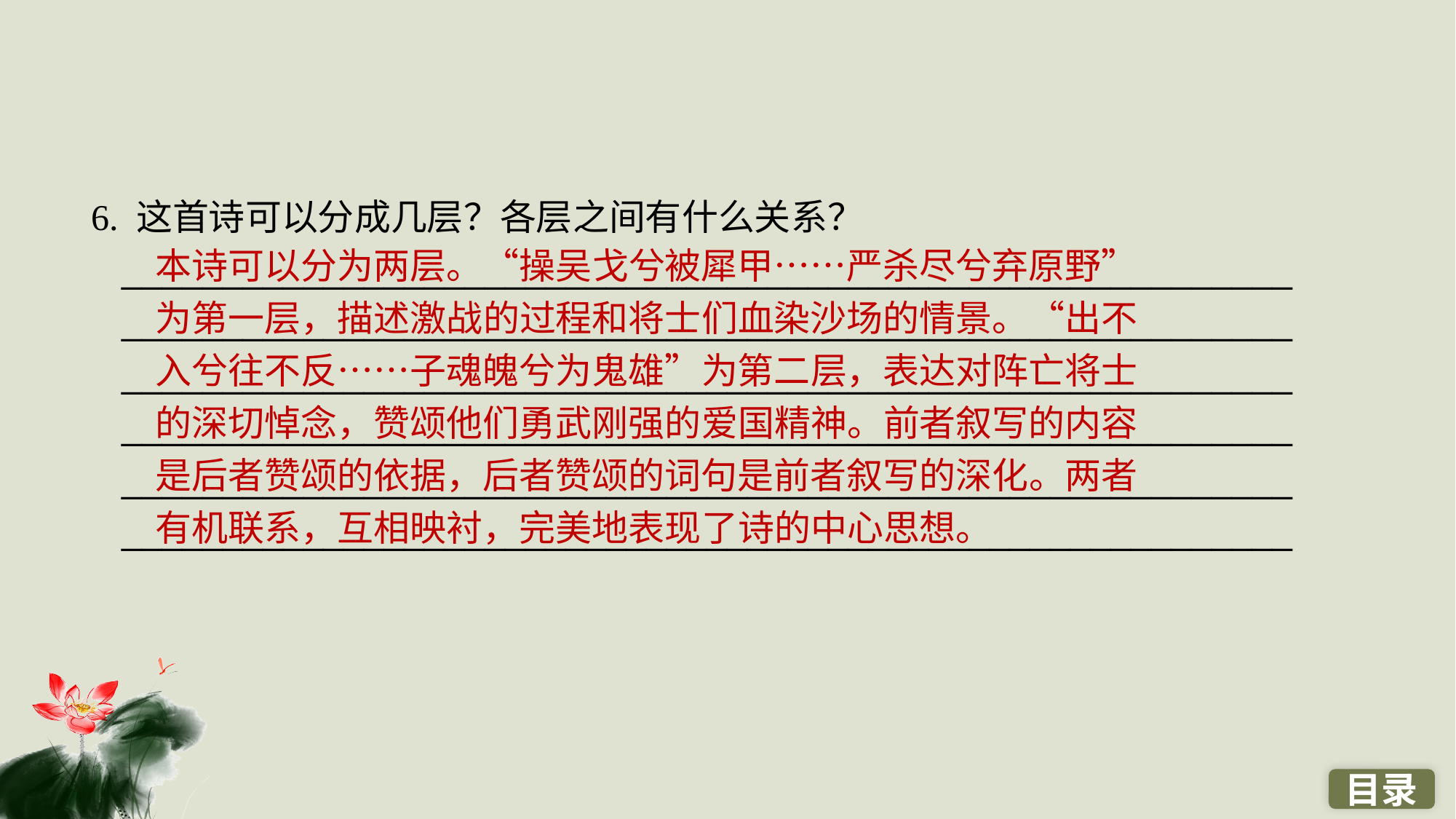

6. 这首诗可以分成几层？各层之间有什么关系？
   __________________________________________________________
   __________________________________________________________
   __________________________________________________________
   __________________________________________________________
   __________________________________________________________
   __________________________________________________________

本诗可以分为两层。“操吴戈兮被犀甲……严杀尽兮弃原野”为第一层，描述激战的过程和将士们血染沙场的情景。“出不入兮往不反……子魂魄兮为鬼雄”为第二层，表达对阵亡将士的深切悼念，赞颂他们勇武刚强的爱国精神。前者叙写的内容是后者赞颂的依据，后者赞颂的词句是前者叙写的深化。两者有机联系，互相映衬，完美地表现了诗的中心思想。